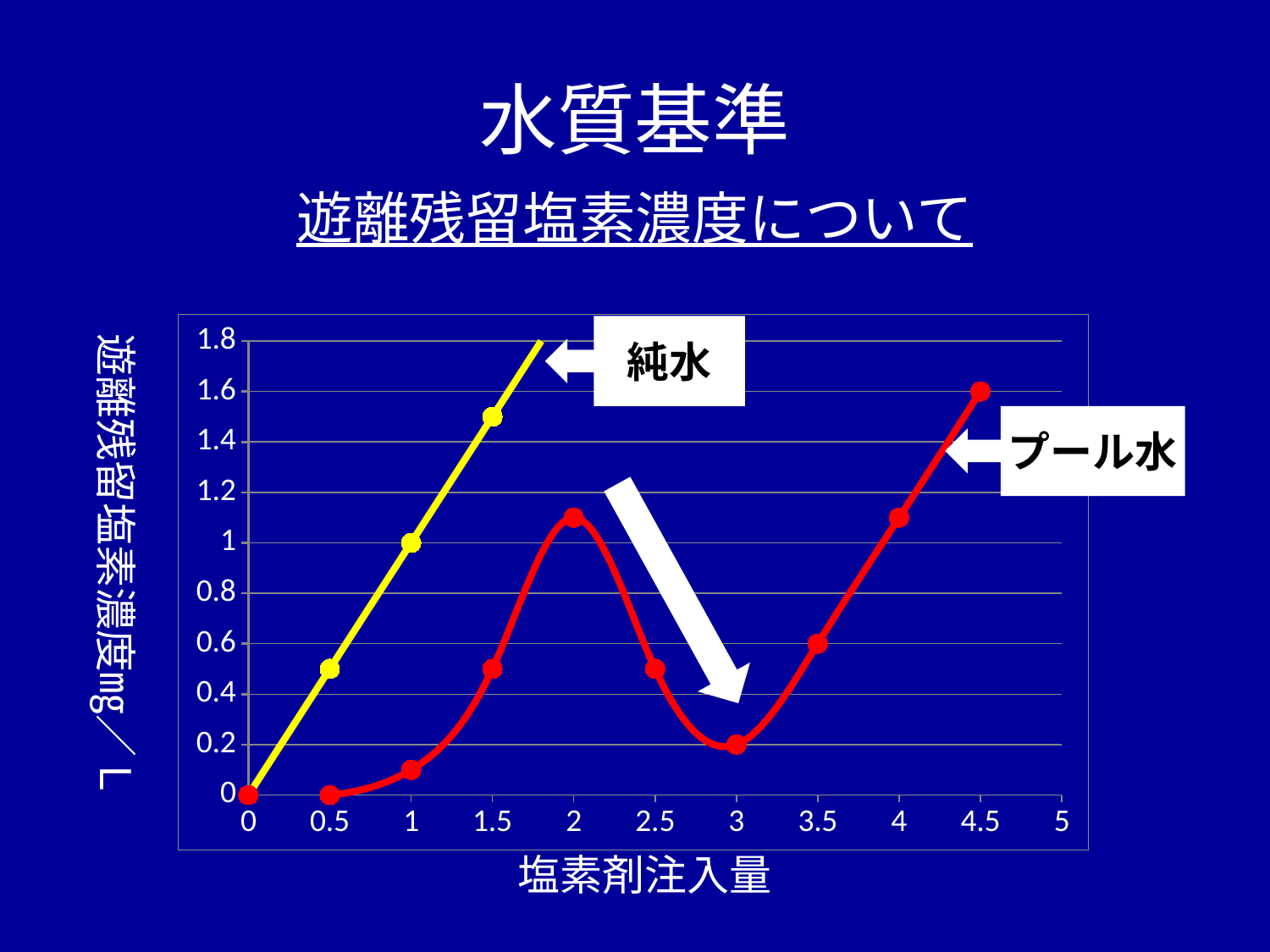

# 水質基準
遊離残留塩素濃度について

### Chart

| Category | Y の値 | 列1 |
|---|---|---|
純水
プール水
遊離残留塩素濃度㎎／Ｌ

塩素剤注入量